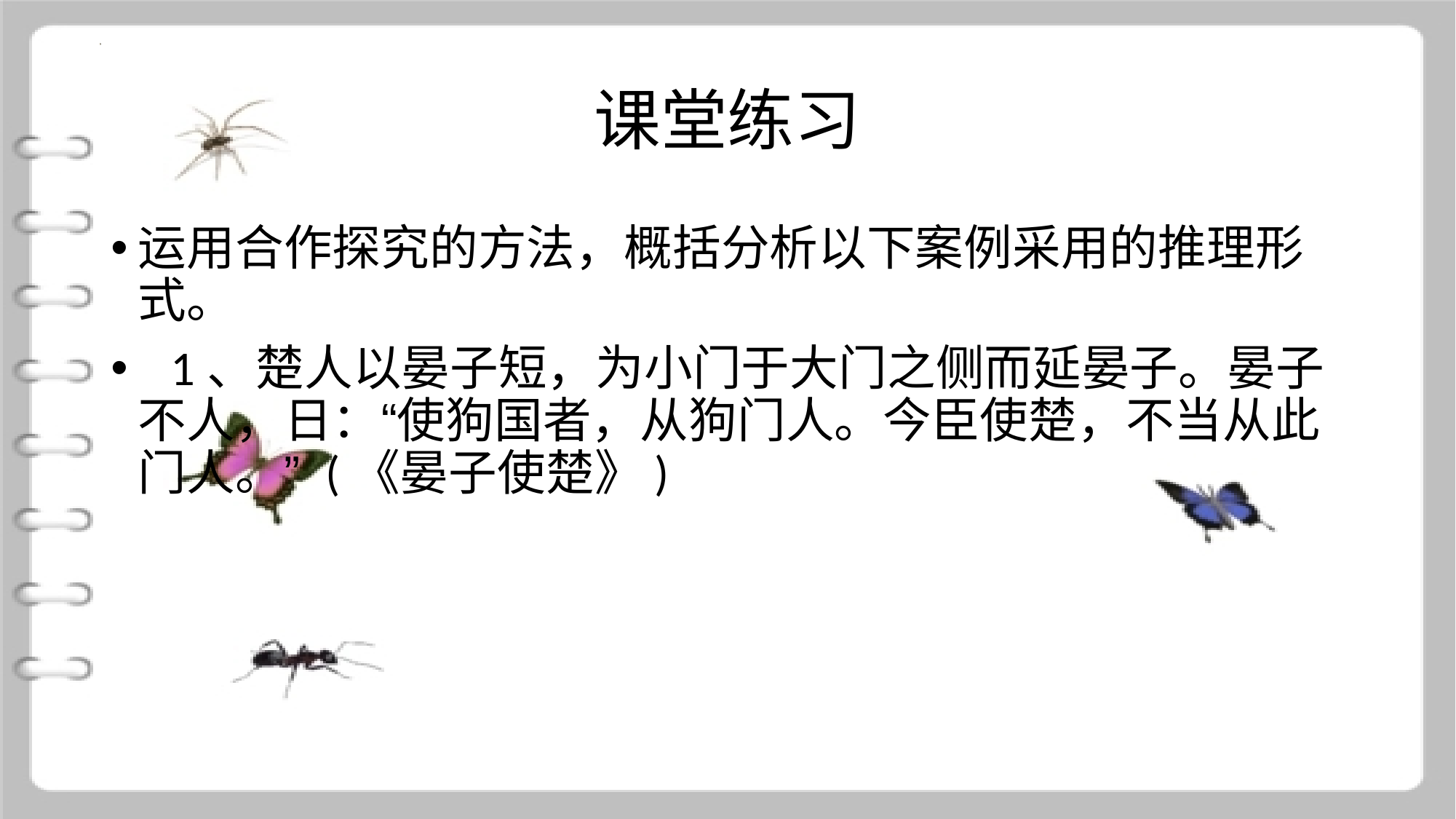

# 课堂练习
运用合作探究的方法，概括分析以下案例采用的推理形式。
   1、楚人以晏子短，为小门于大门之侧而延晏子。晏子不人，日：“使狗国者，从狗门人。今臣使楚，不当从此门人。” (《晏子使楚》)